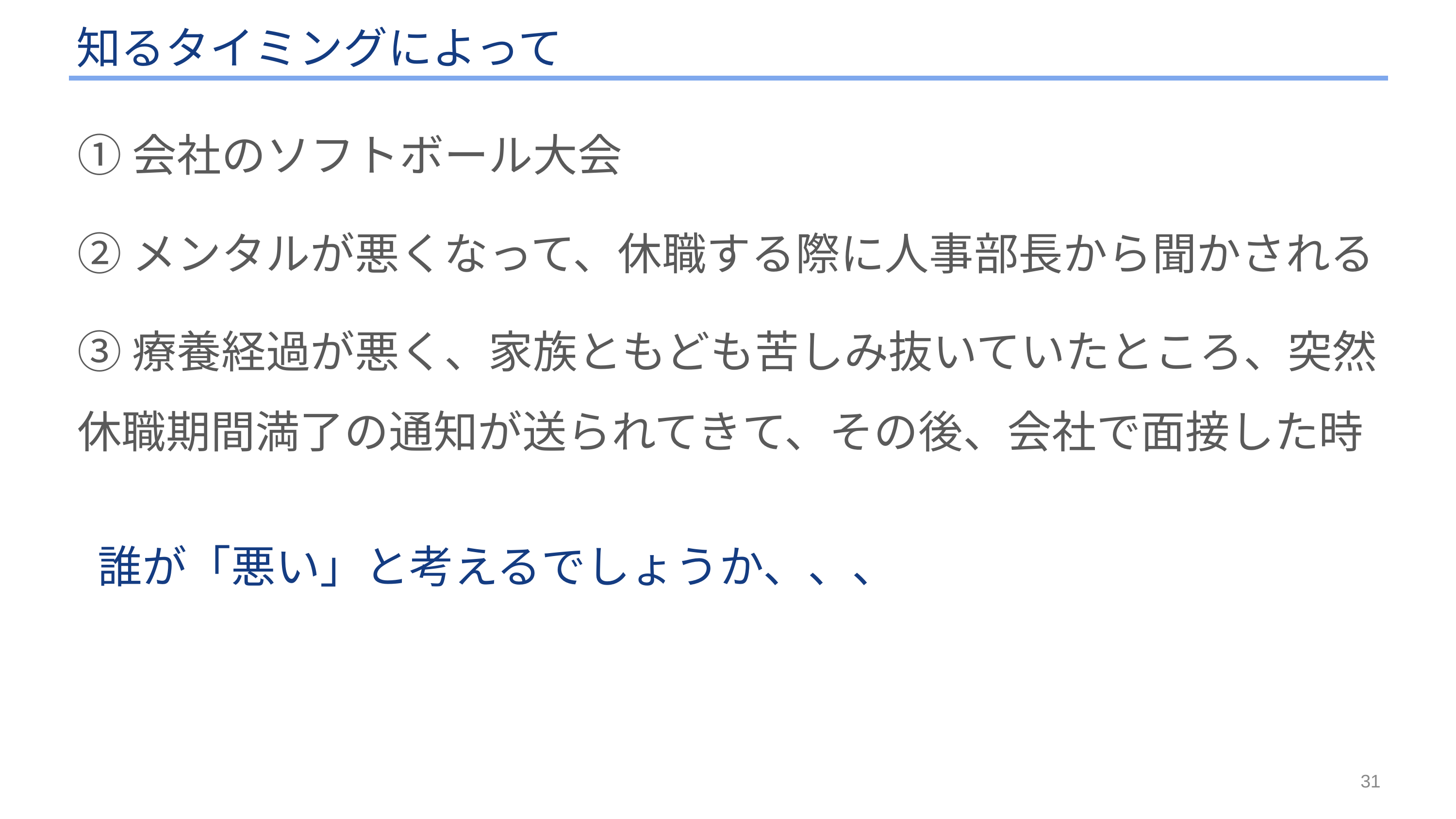

# 知るタイミングによって
①会社のソフトボール大会
②メンタルが悪くなって、休職する際に人事部長から聞かされる
③療養経過が悪く、家族ともども苦しみ抜いていたところ、突然休職期間満了の通知が送られてきて、その後、会社で面接した時
 誰が「悪い」と考えるでしょうか、、、
31